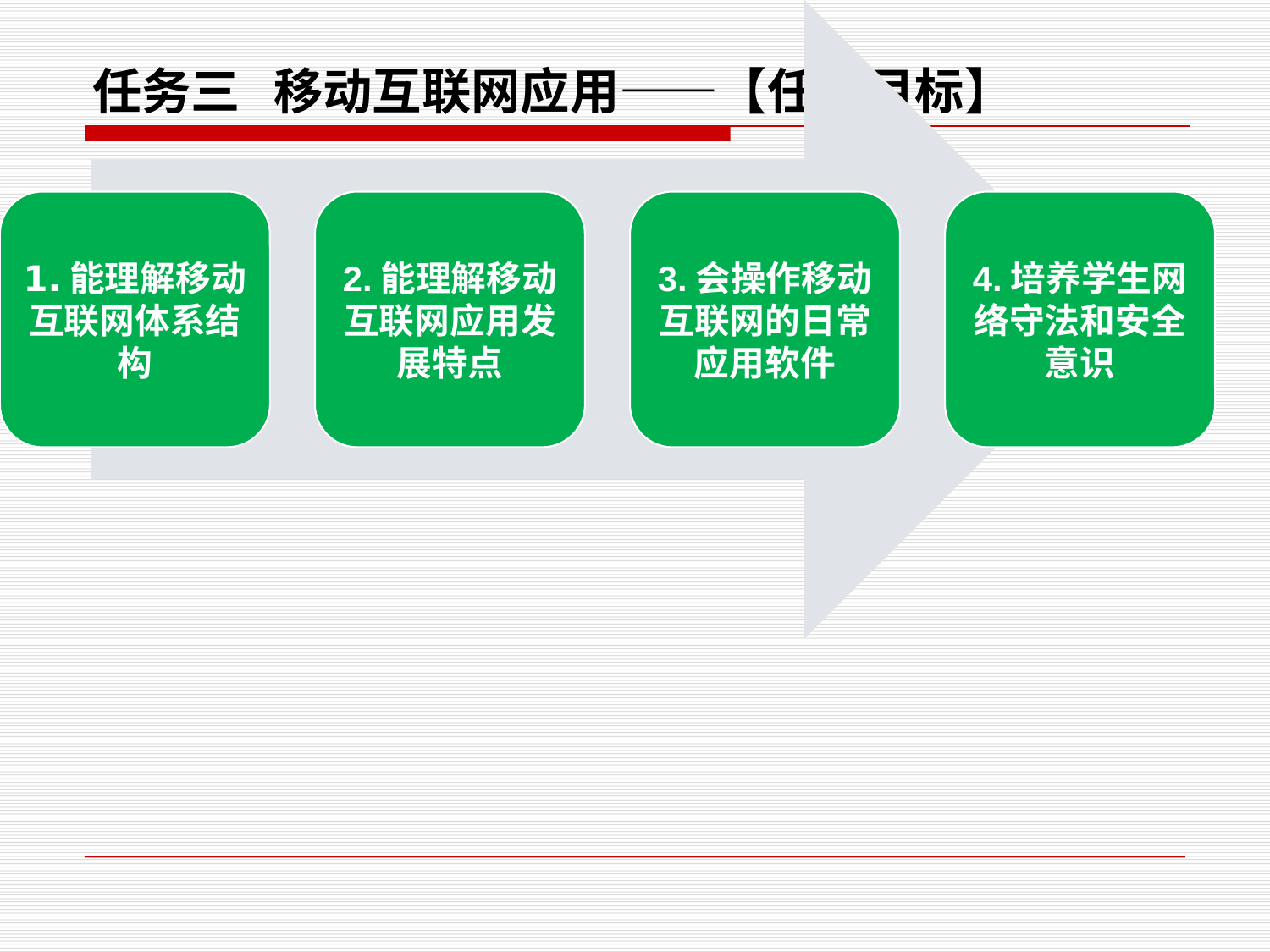

任务三   移动互联网应用——【任务目标】
1.能理解移动互联网体系结构
2.能理解移动互联网应用发展特点
3.会操作移动互联网的日常应用软件
4.培养学生网络守法和安全意识
42